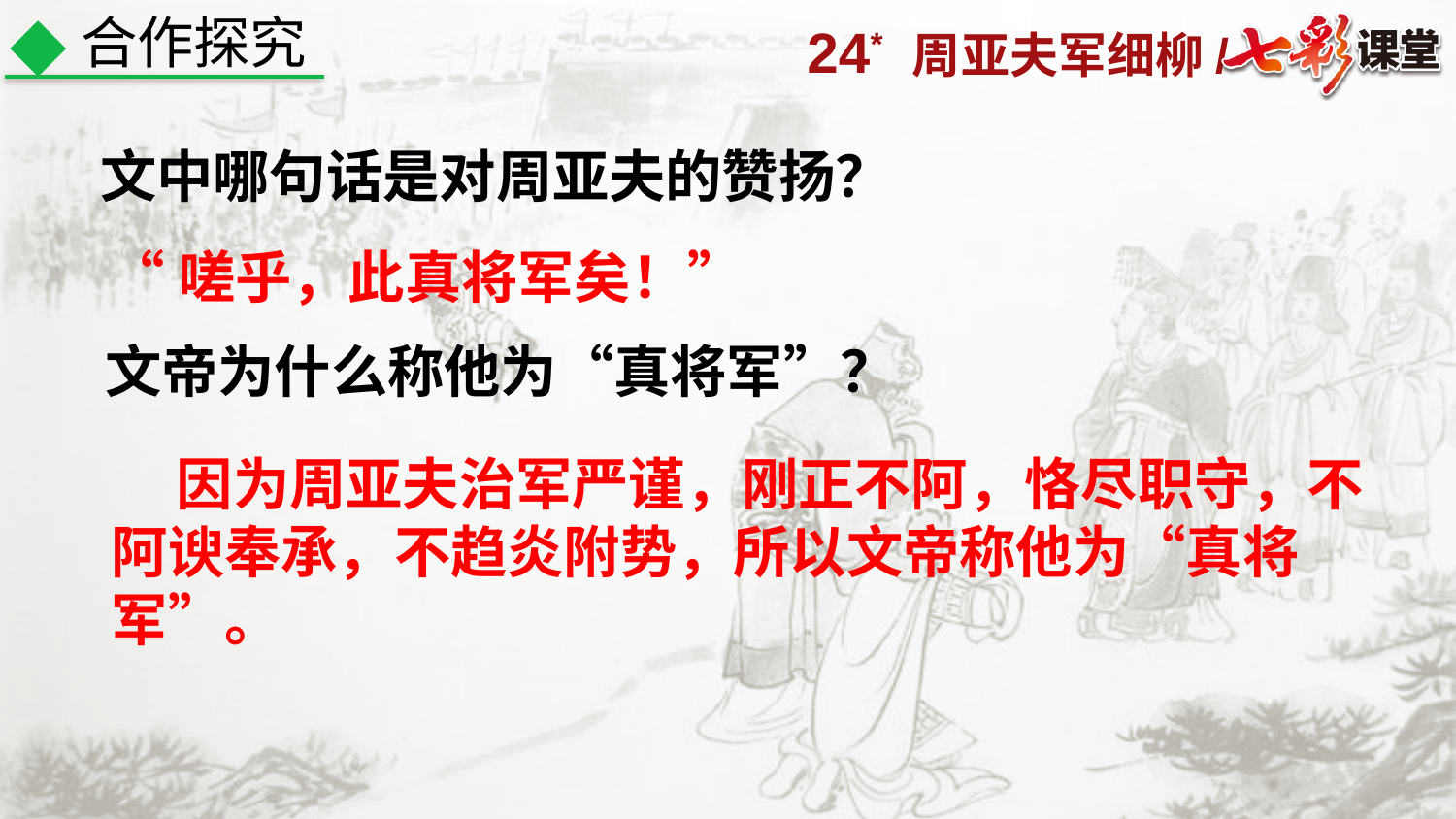

合作探究

文中哪句话是对周亚夫的赞扬？
“嗟乎，此真将军矣！”
文帝为什么称他为“真将军”？
    因为周亚夫治军严谨，刚正不阿，恪尽职守，不阿谀奉承，不趋炎附势，所以文帝称他为“真将军”。